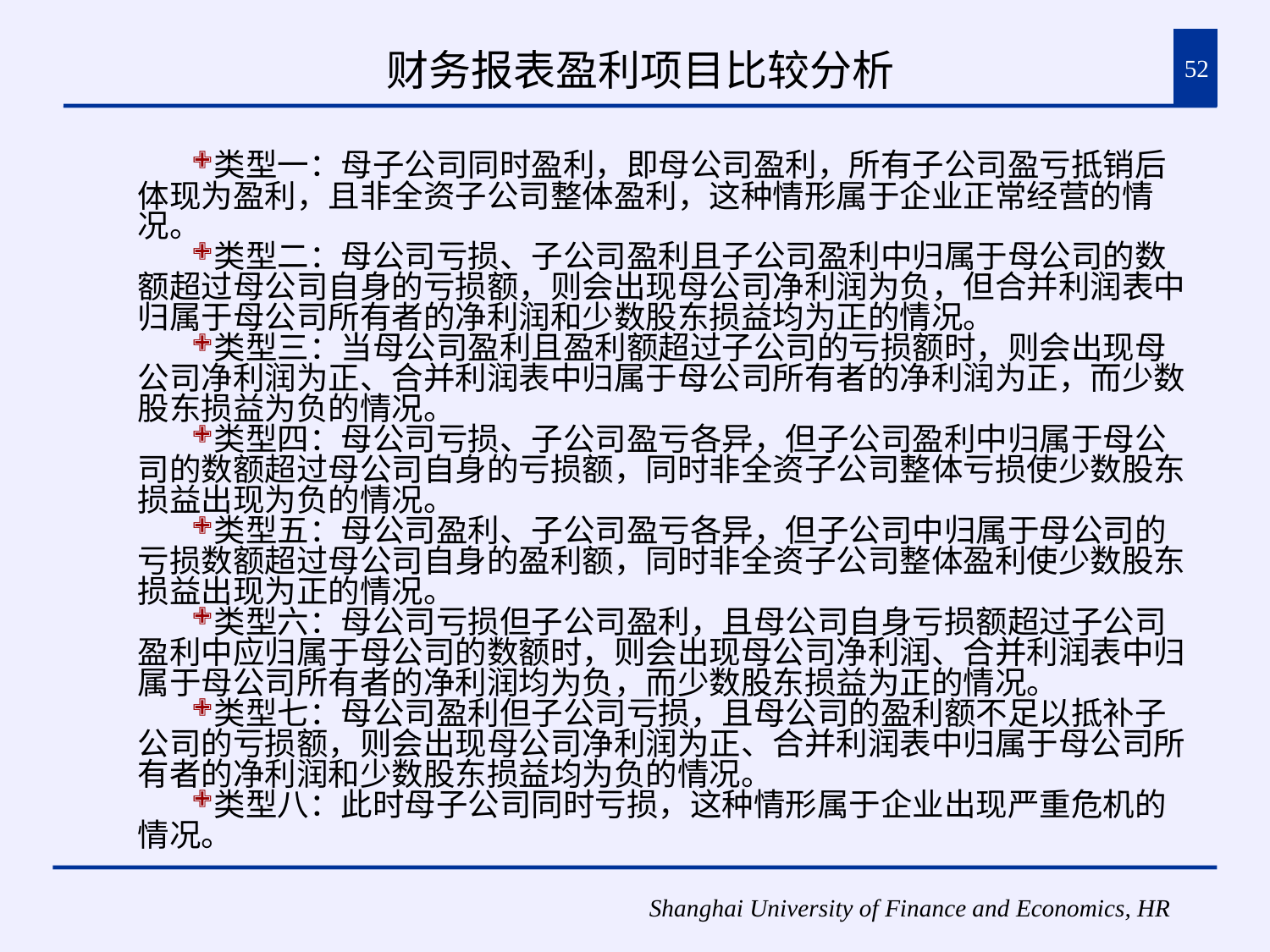

# 财务报表盈利项目比较分析
52
类型一：母子公司同时盈利，即母公司盈利，所有子公司盈亏抵销后体现为盈利，且非全资子公司整体盈利，这种情形属于企业正常经营的情况。
类型二：母公司亏损、子公司盈利且子公司盈利中归属于母公司的数额超过母公司自身的亏损额，则会出现母公司净利润为负，但合并利润表中归属于母公司所有者的净利润和少数股东损益均为正的情况。
类型三：当母公司盈利且盈利额超过子公司的亏损额时，则会出现母公司净利润为正、合并利润表中归属于母公司所有者的净利润为正，而少数股东损益为负的情况。
类型四：母公司亏损、子公司盈亏各异，但子公司盈利中归属于母公司的数额超过母公司自身的亏损额，同时非全资子公司整体亏损使少数股东损益出现为负的情况。
类型五：母公司盈利、子公司盈亏各异，但子公司中归属于母公司的亏损数额超过母公司自身的盈利额，同时非全资子公司整体盈利使少数股东损益出现为正的情况。
类型六：母公司亏损但子公司盈利，且母公司自身亏损额超过子公司盈利中应归属于母公司的数额时，则会出现母公司净利润、合并利润表中归属于母公司所有者的净利润均为负，而少数股东损益为正的情况。
类型七：母公司盈利但子公司亏损，且母公司的盈利额不足以抵补子公司的亏损额，则会出现母公司净利润为正、合并利润表中归属于母公司所有者的净利润和少数股东损益均为负的情况。
类型八：此时母子公司同时亏损，这种情形属于企业出现严重危机的情况。